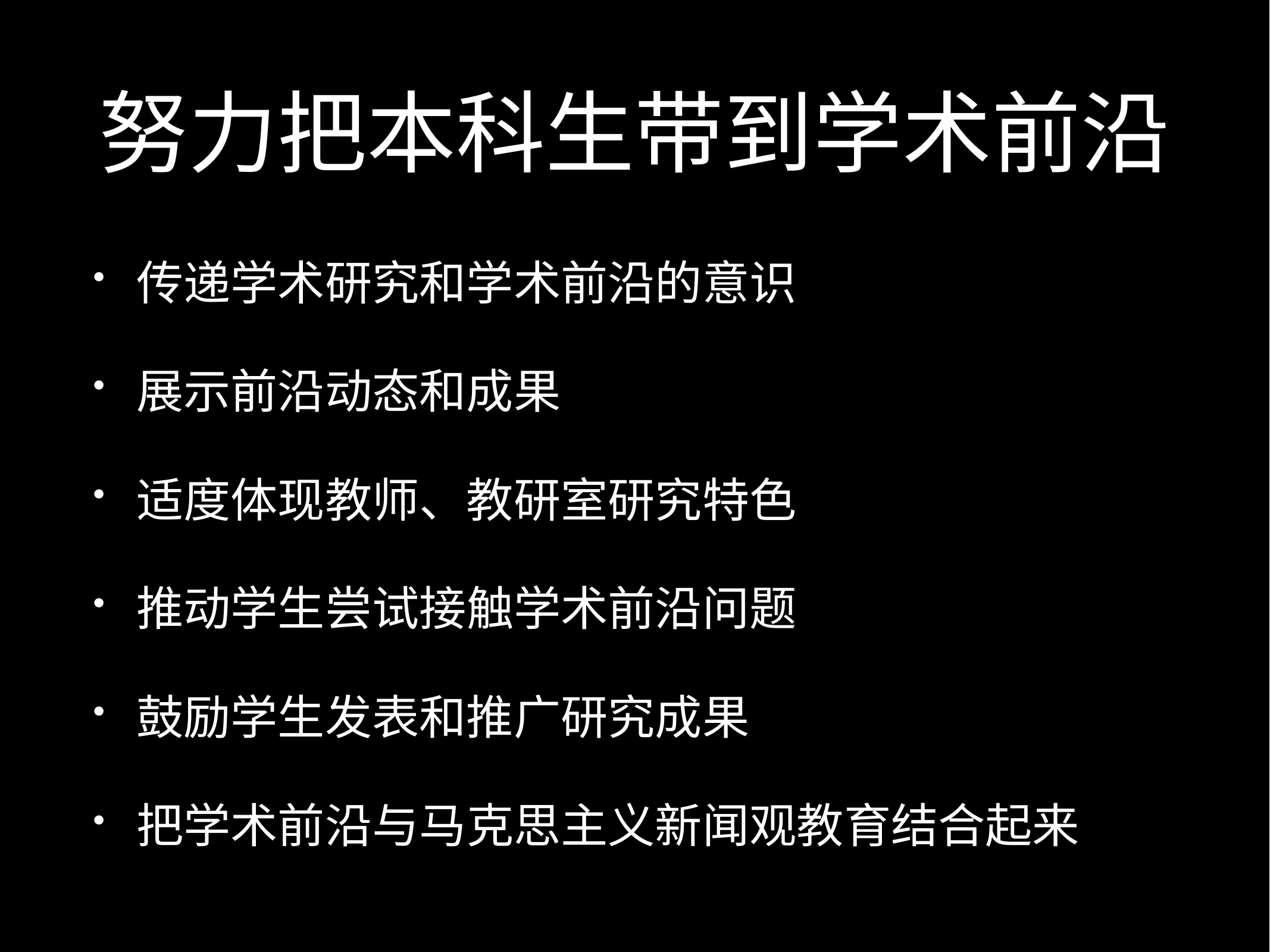

# 努力把本科生带到学术前沿
传递学术研究和学术前沿的意识
展示前沿动态和成果
适度体现教师、教研室研究特色
推动学生尝试接触学术前沿问题
鼓励学生发表和推广研究成果
把学术前沿与马克思主义新闻观教育结合起来